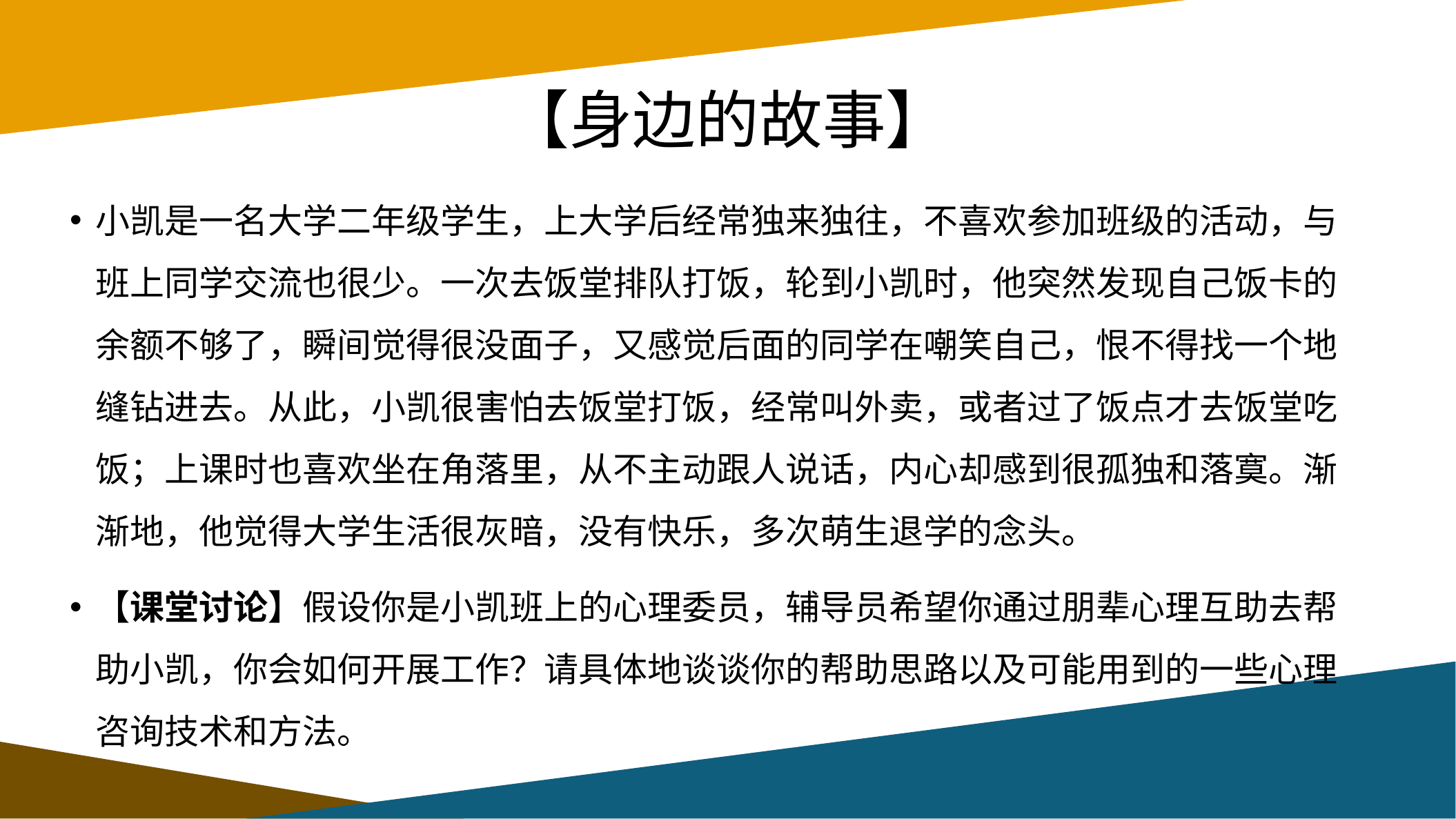

# 【身边的故事】
小凯是一名大学二年级学生，上大学后经常独来独往，不喜欢参加班级的活动，与班上同学交流也很少。一次去饭堂排队打饭，轮到小凯时，他突然发现自己饭卡的余额不够了，瞬间觉得很没面子，又感觉后面的同学在嘲笑自己，恨不得找一个地缝钻进去。从此，小凯很害怕去饭堂打饭，经常叫外卖，或者过了饭点才去饭堂吃饭；上课时也喜欢坐在角落里，从不主动跟人说话，内心却感到很孤独和落寞。渐渐地，他觉得大学生活很灰暗，没有快乐，多次萌生退学的念头。
【课堂讨论】假设你是小凯班上的心理委员，辅导员希望你通过朋辈心理互助去帮助小凯，你会如何开展工作？请具体地谈谈你的帮助思路以及可能用到的一些心理咨询技术和方法。